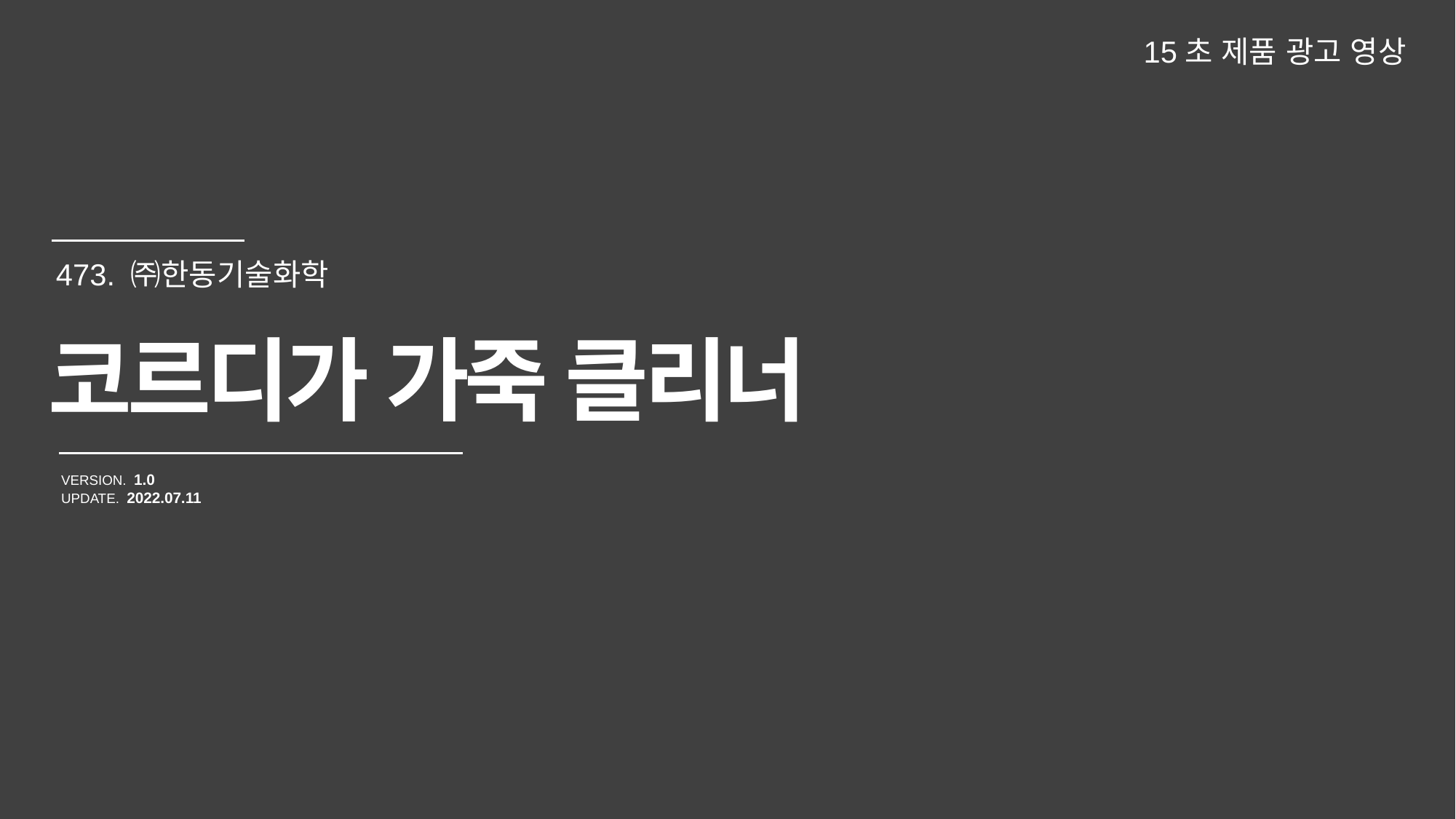

15초 제품 광고 영상
코르디가 가죽 클리너
VERSION.  1.0
UPDATE.  2022.07.11

473. ㈜한동기술화학